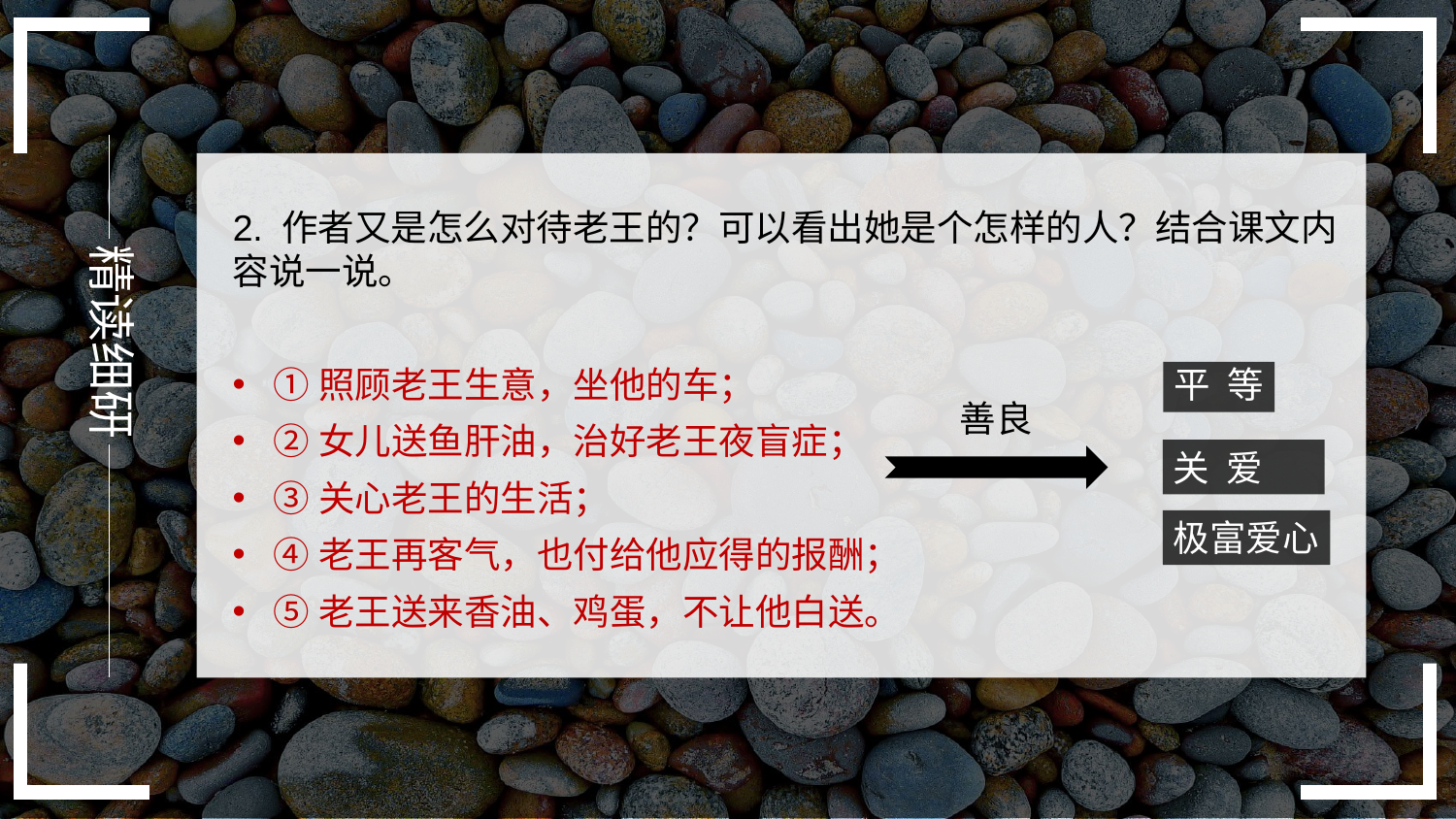

精读细研

2. 作者又是怎么对待老王的？可以看出她是个怎样的人？结合课文内容说一说。
①照顾老王生意，坐他的车；
②女儿送鱼肝油，治好老王夜盲症；
③关心老王的生活；
④老王再客气，也付给他应得的报酬；
⑤老王送来香油、鸡蛋，不让他白送。
平  等
善良
关  爱

极富爱心